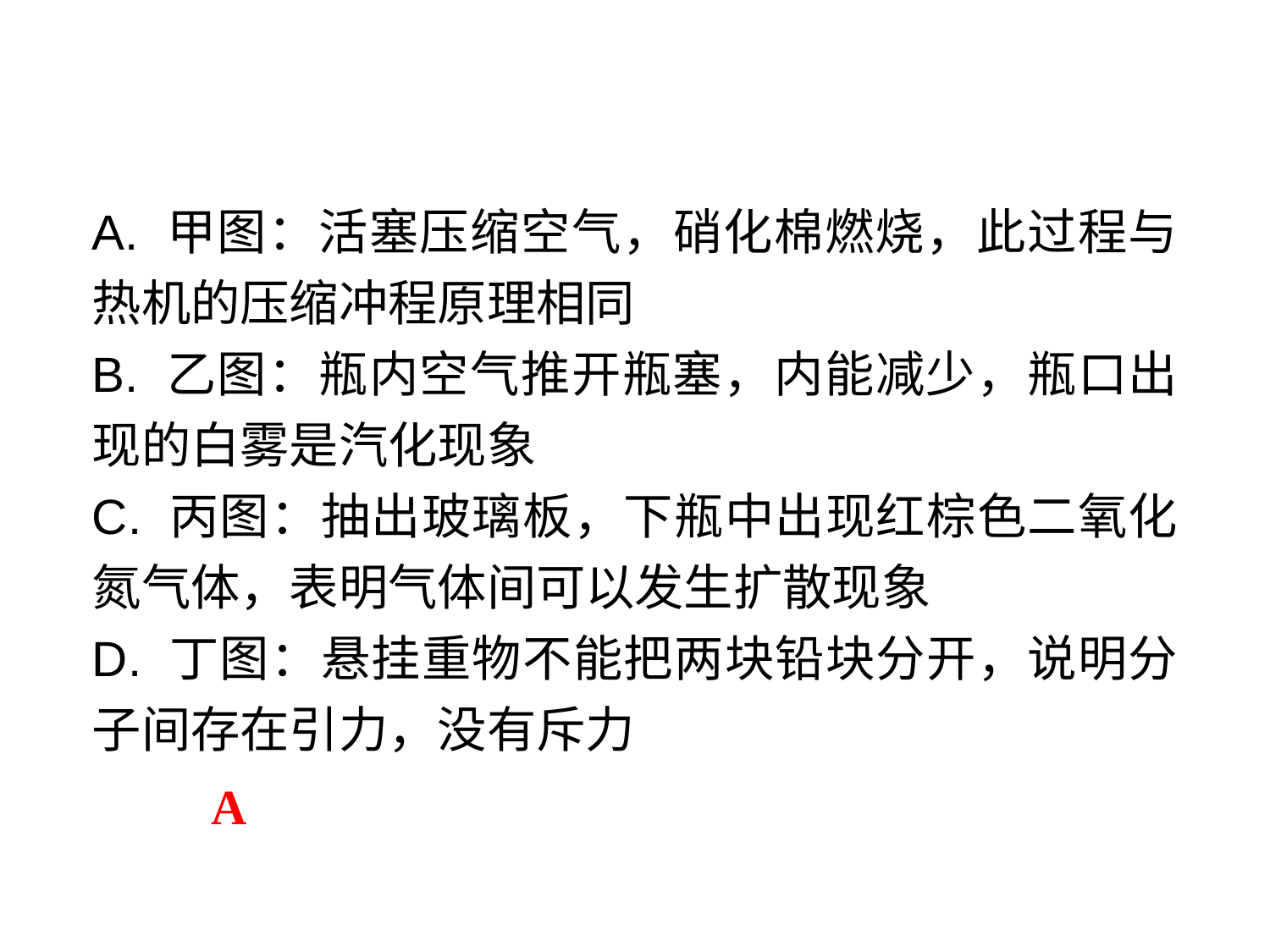

A. 甲图：活塞压缩空气，硝化棉燃烧，此过程与热机的压缩冲程原理相同
B. 乙图：瓶内空气推开瓶塞，内能减少，瓶口出现的白雾是汽化现象
C. 丙图：抽出玻璃板，下瓶中出现红棕色二氧化氮气体，表明气体间可以发生扩散现象
D. 丁图：悬挂重物不能把两块铅块分开，说明分子间存在引力，没有斥力
A